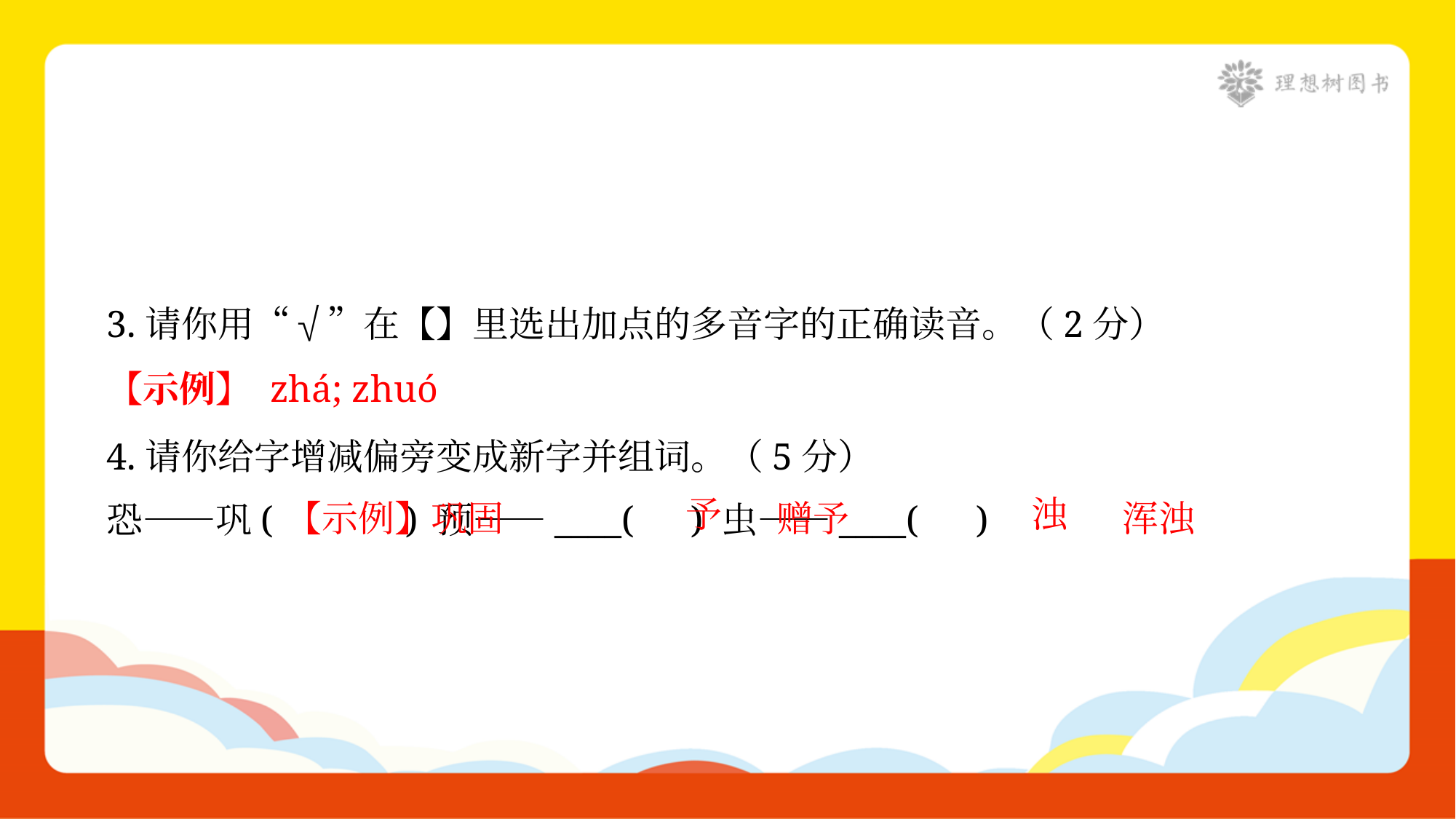

3.请你用“√”在【】里选出加点的多音字的正确读音。（2分）
【示例】 zhá; zhuó
4.请你给字增减偏旁变成新字并组词。（5分）
恐——巩(              ) 预——____(      ) 虫——____(      )
予
浊
【示例】巩固
赠予
浑浊